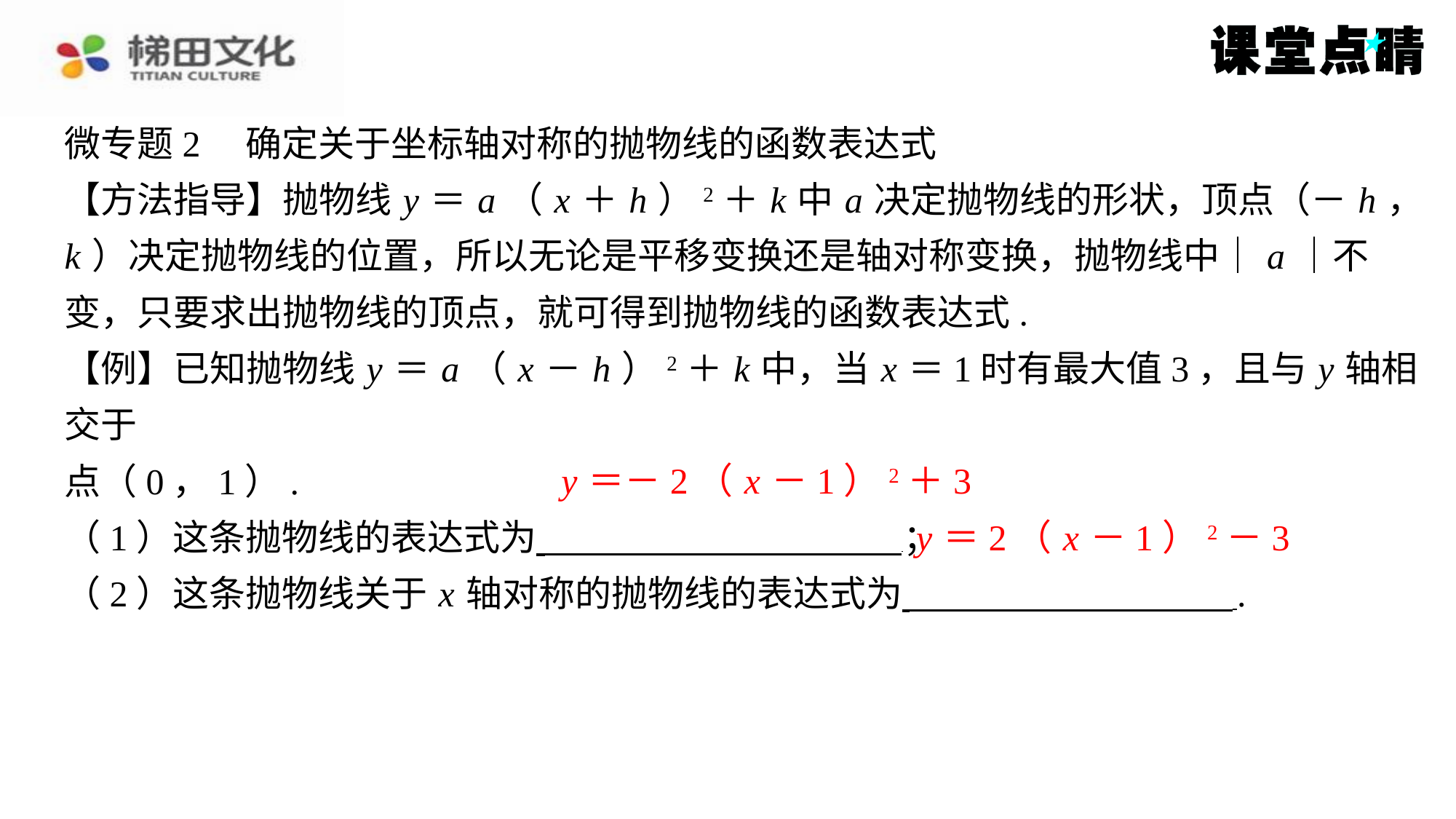

微专题2　确定关于坐标轴对称的抛物线的函数表达式
【方法指导】抛物线 y ＝ a （ x ＋ h ）2＋ k 中 a 决定抛物线的形状，顶点（－ h ，
k ）决定抛物线的位置，所以无论是平移变换还是轴对称变换，抛物线中｜ a ｜不
变，只要求出抛物线的顶点，就可得到抛物线的函数表达式.
【例】已知抛物线 y ＝ a （ x － h ）2＋ k 中，当 x ＝1时有最大值3，且与 y 轴相交于
点（0，1）.
（1）这条抛物线的表达式为                                                       ⁠；
（2）这条抛物线关于 x 轴对称的抛物线的表达式为                                                  ⁠.
y ＝－2（ x －1）2＋3
y ＝2（ x －1）2－3